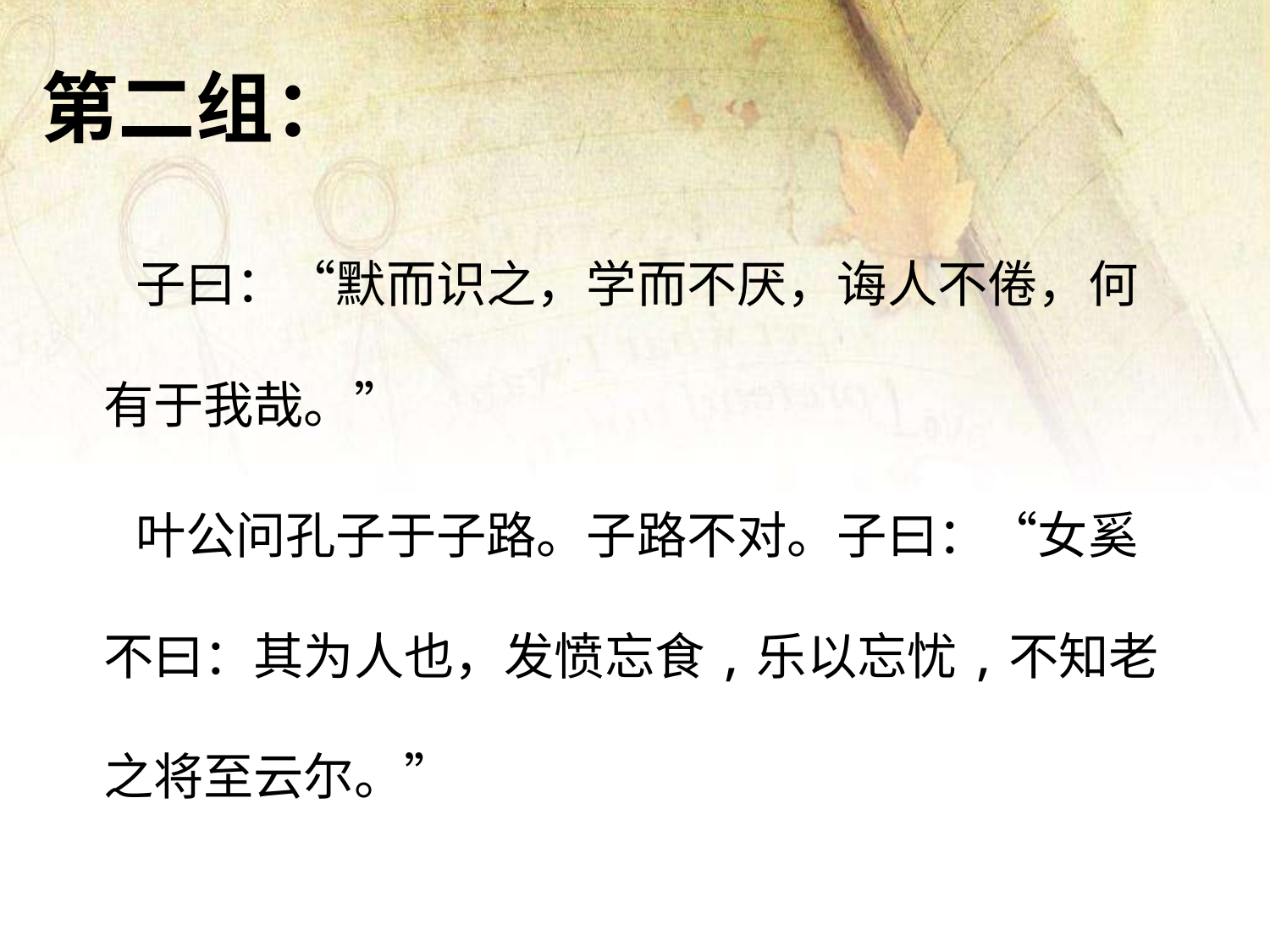

第二组：
      子曰：“默而识之，学而不厌，诲人不倦，何有于我哉。”
      叶公问孔子于子路。子路不对。子曰：“女奚不曰：其为人也，发愤忘食,乐以忘忧,不知老之将至云尔。”